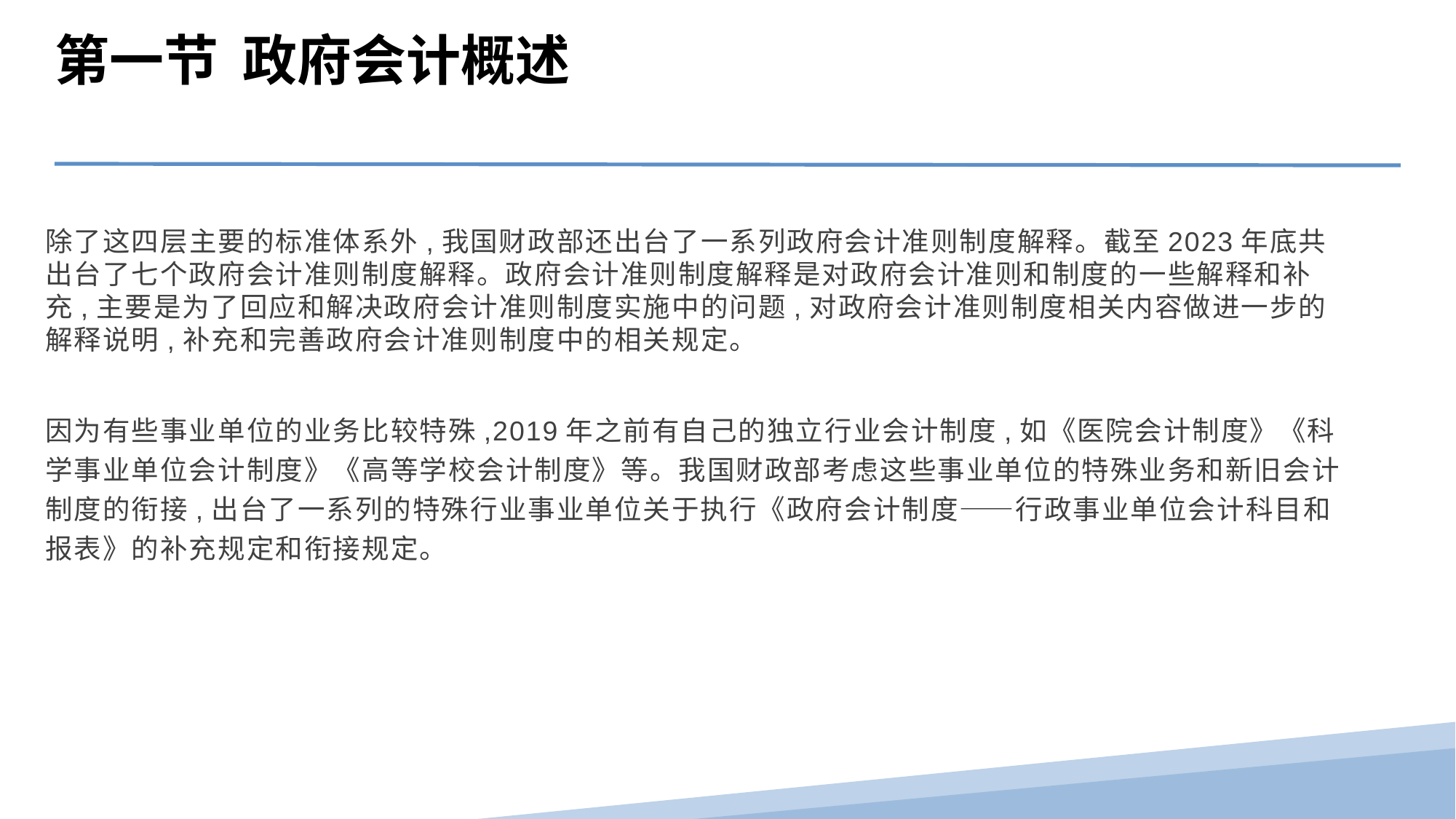

第一节  政府会计概述
除了这四层主要的标准体系外,我国财政部还出台了一系列政府会计准则制度解释。截至2023年底共出台了七个政府会计准则制度解释。政府会计准则制度解释是对政府会计准则和制度的一些解释和补充,主要是为了回应和解决政府会计准则制度实施中的问题,对政府会计准则制度相关内容做进一步的解释说明,补充和完善政府会计准则制度中的相关规定。

因为有些事业单位的业务比较特殊,2019年之前有自己的独立行业会计制度,如《医院会计制度》《科学事业单位会计制度》《高等学校会计制度》等。我国财政部考虑这些事业单位的特殊业务和新旧会计制度的衔接,出台了一系列的特殊行业事业单位关于执行《政府会计制度——行政事业单位会计科目和报表》的补充规定和衔接规定。